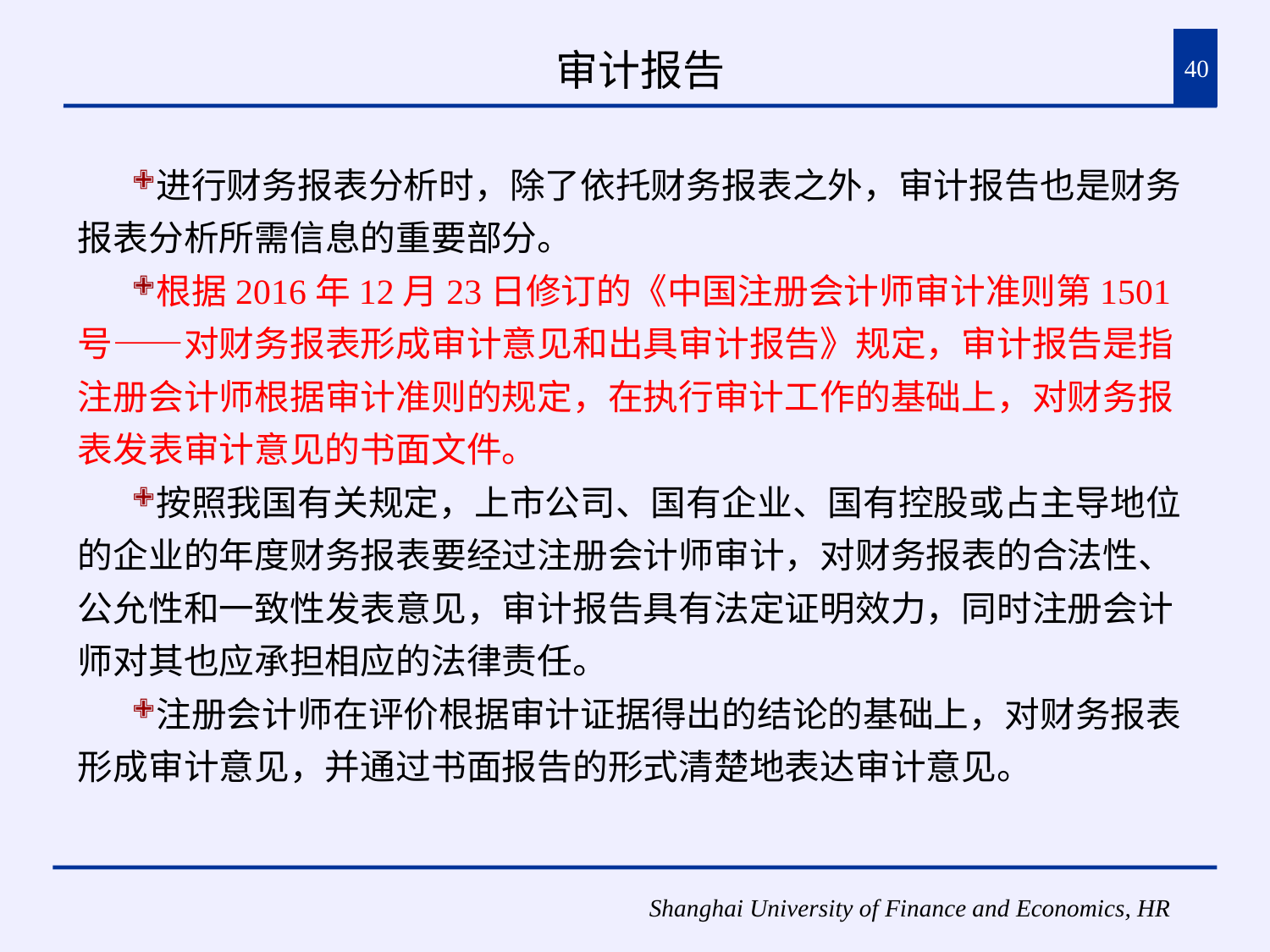

# 审计报告
40
进行财务报表分析时，除了依托财务报表之外，审计报告也是财务报表分析所需信息的重要部分。
根据2016年12月23日修订的《中国注册会计师审计准则第1501号——对财务报表形成审计意见和出具审计报告》规定，审计报告是指注册会计师根据审计准则的规定，在执行审计工作的基础上，对财务报表发表审计意见的书面文件。
按照我国有关规定，上市公司、国有企业、国有控股或占主导地位的企业的年度财务报表要经过注册会计师审计，对财务报表的合法性、公允性和一致性发表意见，审计报告具有法定证明效力，同时注册会计师对其也应承担相应的法律责任。
注册会计师在评价根据审计证据得出的结论的基础上，对财务报表形成审计意见，并通过书面报告的形式清楚地表达审计意见。